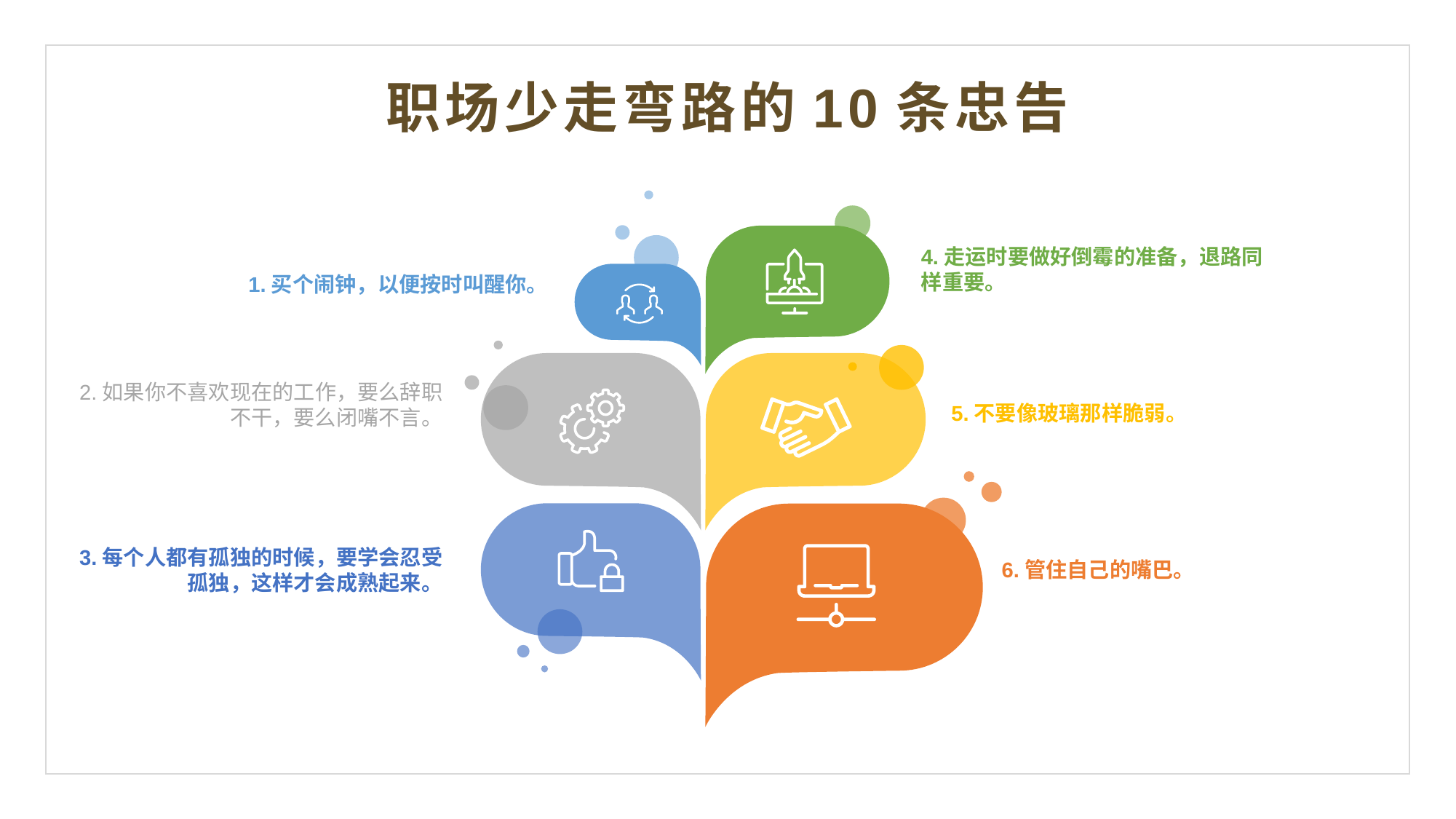

职场少走弯路的10条忠告

4.走运时要做好倒霉的准备，退路同样重要。

1.买个闹钟，以便按时叫醒你。

2.如果你不喜欢现在的工作，要么辞职不干，要么闭嘴不言。

5.不要像玻璃那样脆弱。

3.每个人都有孤独的时候，要学会忍受孤独，这样才会成熟起来。

6.管住自己的嘴巴。